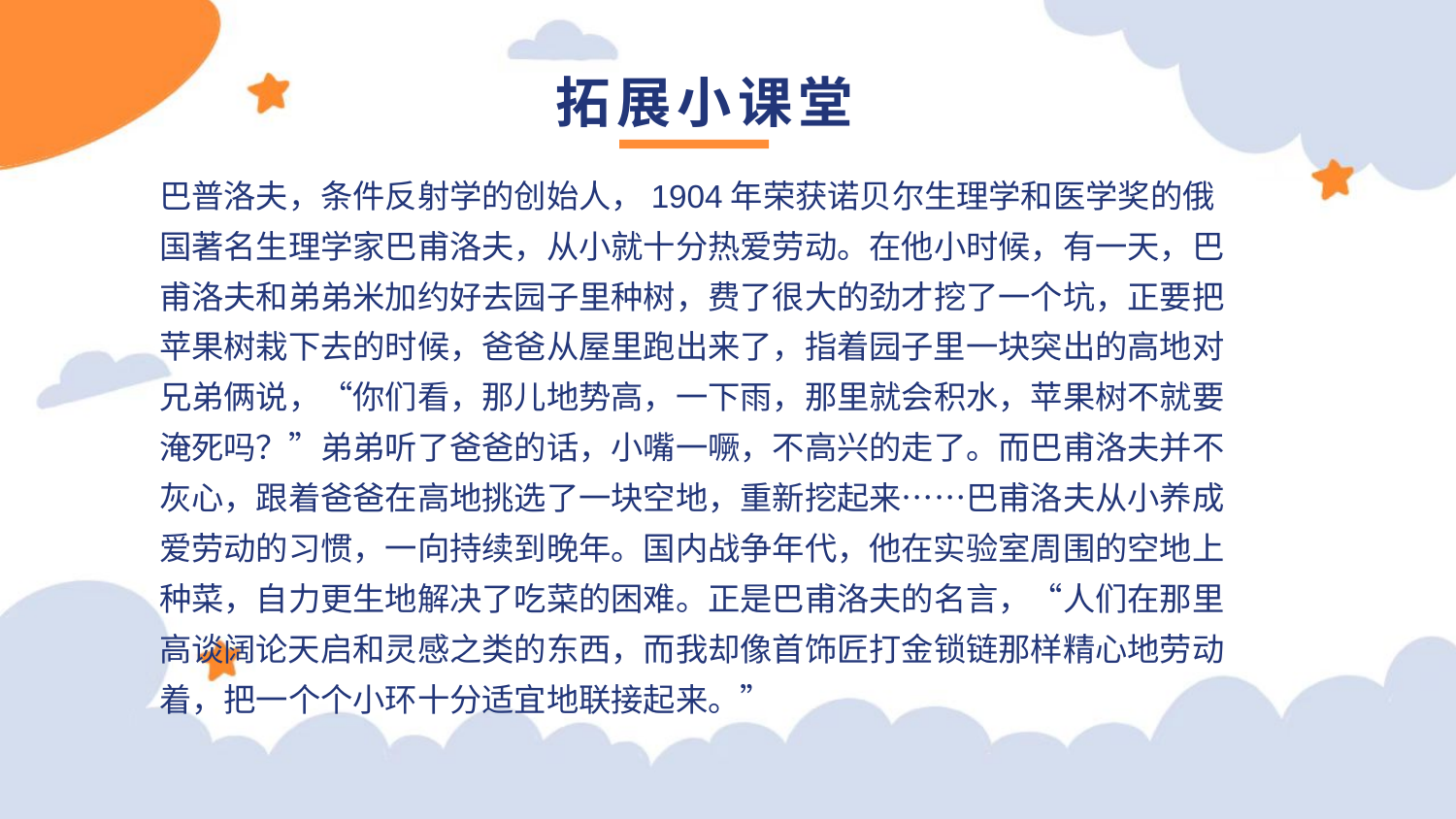

拓展小课堂

巴普洛夫，条件反射学的创始人，1904年荣获诺贝尔生理学和医学奖的俄国著名生理学家巴甫洛夫，从小就十分热爱劳动。在他小时候，有一天，巴甫洛夫和弟弟米加约好去园子里种树，费了很大的劲才挖了一个坑，正要把苹果树栽下去的时候，爸爸从屋里跑出来了，指着园子里一块突出的高地对兄弟俩说，“你们看，那儿地势高，一下雨，那里就会积水，苹果树不就要淹死吗？”弟弟听了爸爸的话，小嘴一噘，不高兴的走了。而巴甫洛夫并不灰心，跟着爸爸在高地挑选了一块空地，重新挖起来……巴甫洛夫从小养成爱劳动的习惯，一向持续到晚年。国内战争年代，他在实验室周围的空地上种菜，自力更生地解决了吃菜的困难。正是巴甫洛夫的名言，“人们在那里高谈阔论天启和灵感之类的东西，而我却像首饰匠打金锁链那样精心地劳动着，把一个个小环十分适宜地联接起来。”